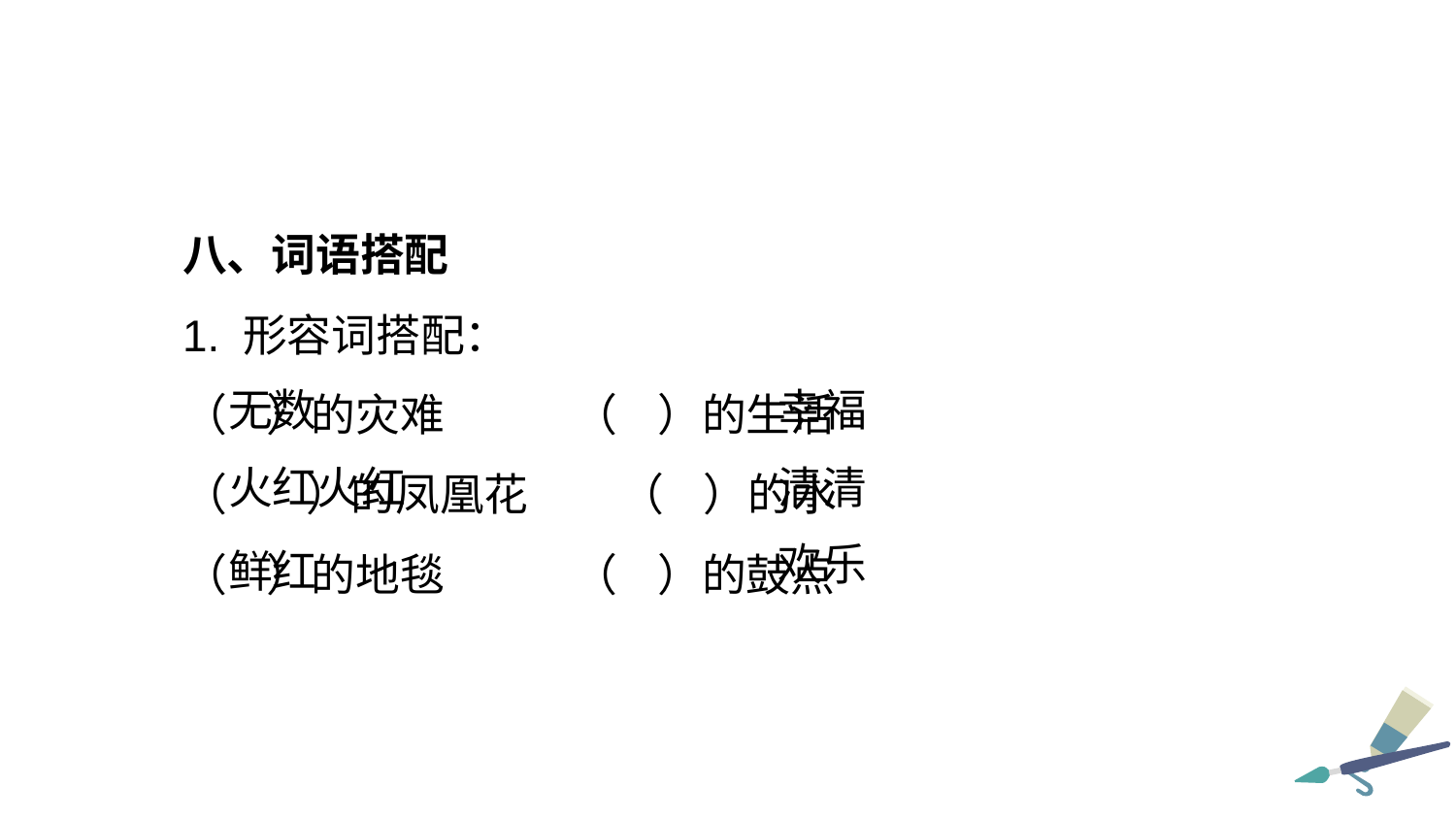

八、词语搭配
1. 形容词搭配：
（    ）的灾难	          （    ）的生活
（        ）的凤凰花	（    ）的水
（    ）的地毯	          （    ）的鼓点
幸福
无数
清清
火红火红
欢乐
鲜红